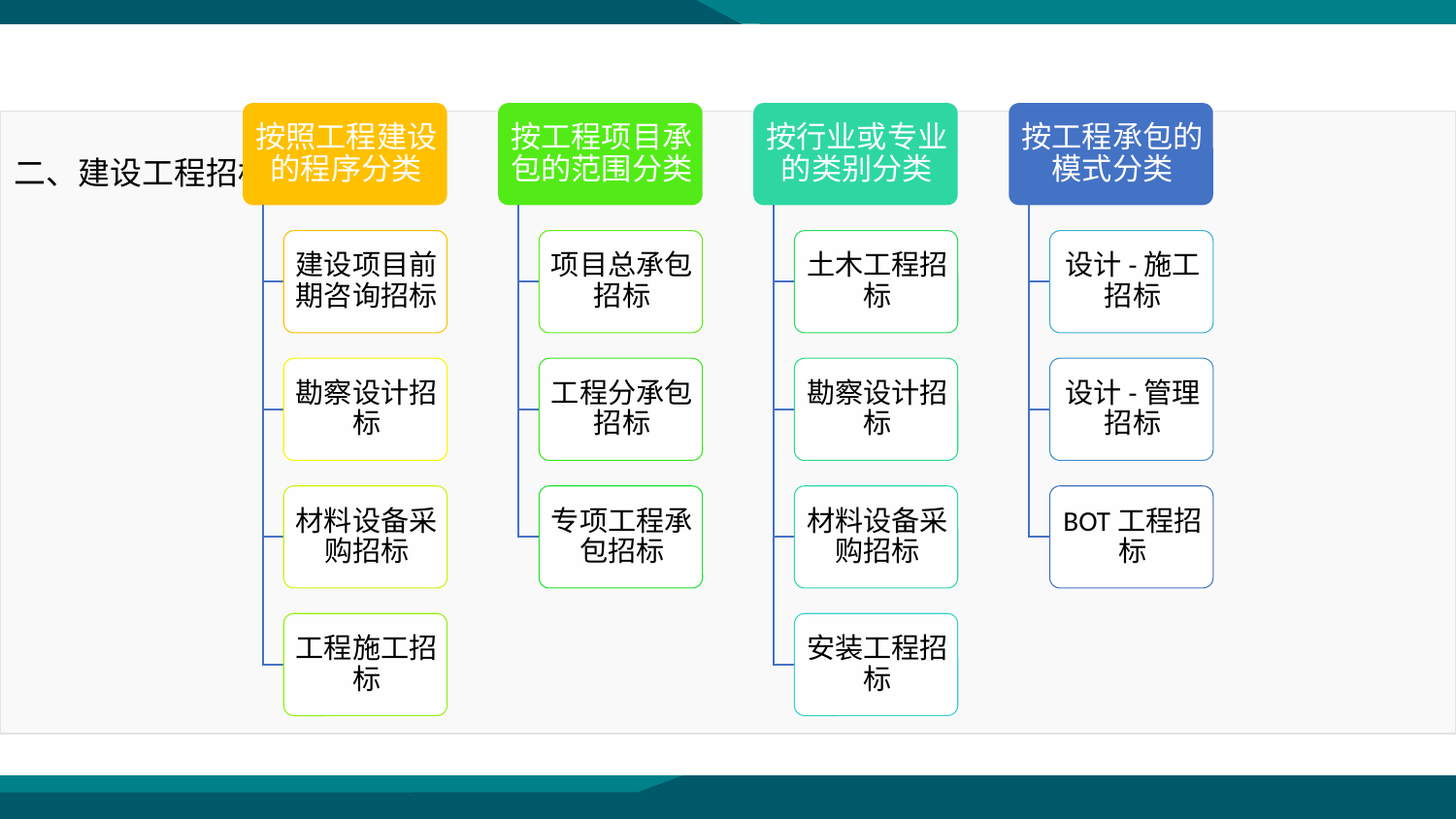

按照工程建设的程序分类
建设项目前期咨询招标
勘察设计招标
材料设备采购招标
工程施工招标
按工程项目承包的范围分类
项目总承包招标
工程分承包招标
专项工程承包招标
按行业或专业的类别分类
土木工程招标
勘察设计招标
材料设备采购招标
安装工程招标
按工程承包的模式分类
设计-施工招标
设计-管理招标
BOT工程招标
二、建设工程招标的种类